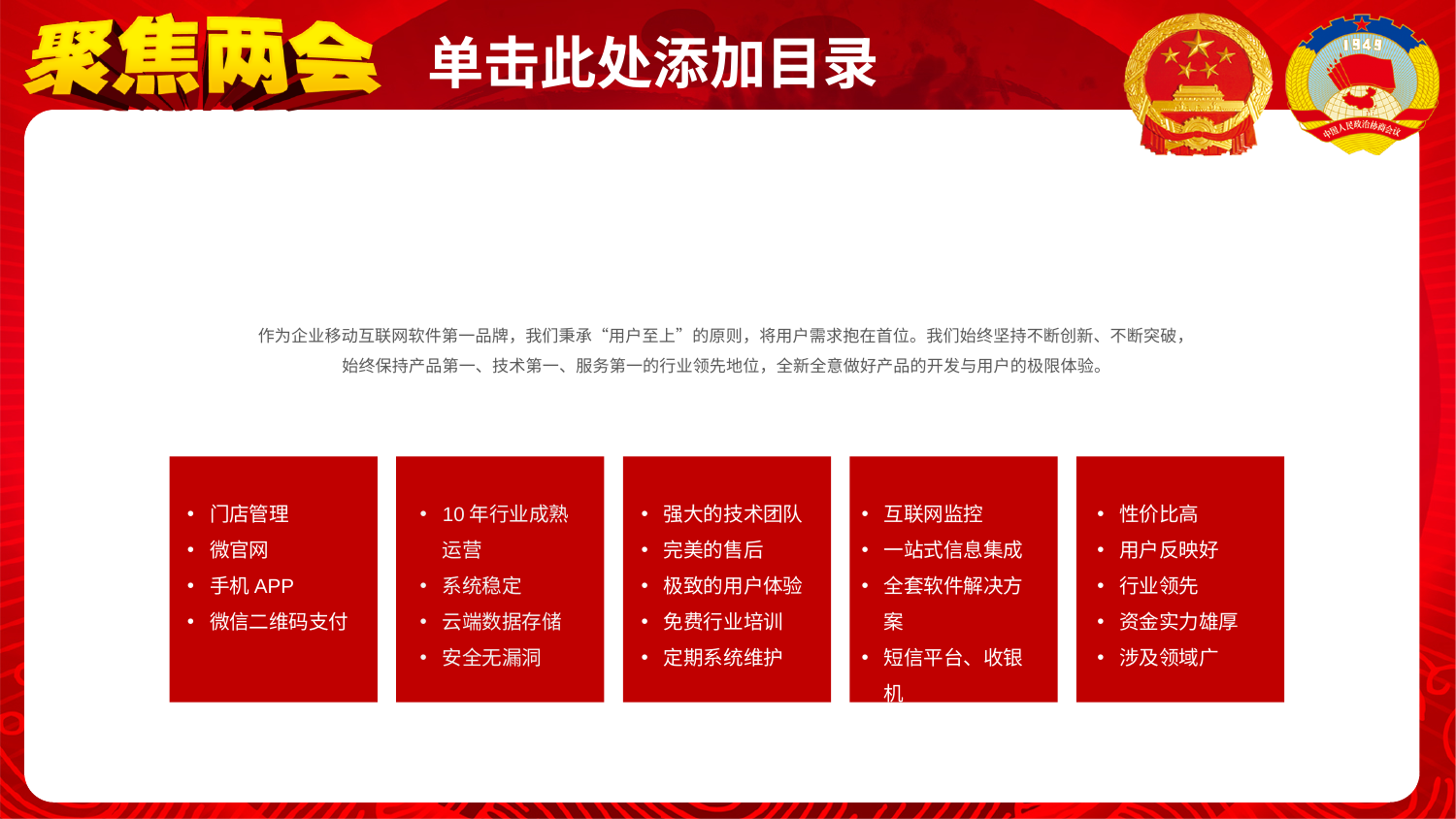

作为企业移动互联网软件第一品牌，我们秉承“用户至上”的原则，将用户需求抱在首位。我们始终坚持不断创新、不断突破，始终保持产品第一、技术第一、服务第一的行业领先地位，全新全意做好产品的开发与用户的极限体验。

10年行业成熟运营
系统稳定
云端数据存储
安全无漏洞
强大的技术团队
完美的售后
极致的用户体验
免费行业培训
定期系统维护
性价比高
用户反映好
行业领先
资金实力雄厚
涉及领域广
门店管理
微官网
手机APP
微信二维码支付
互联网监控
一站式信息集成
全套软件解决方案
短信平台、收银机